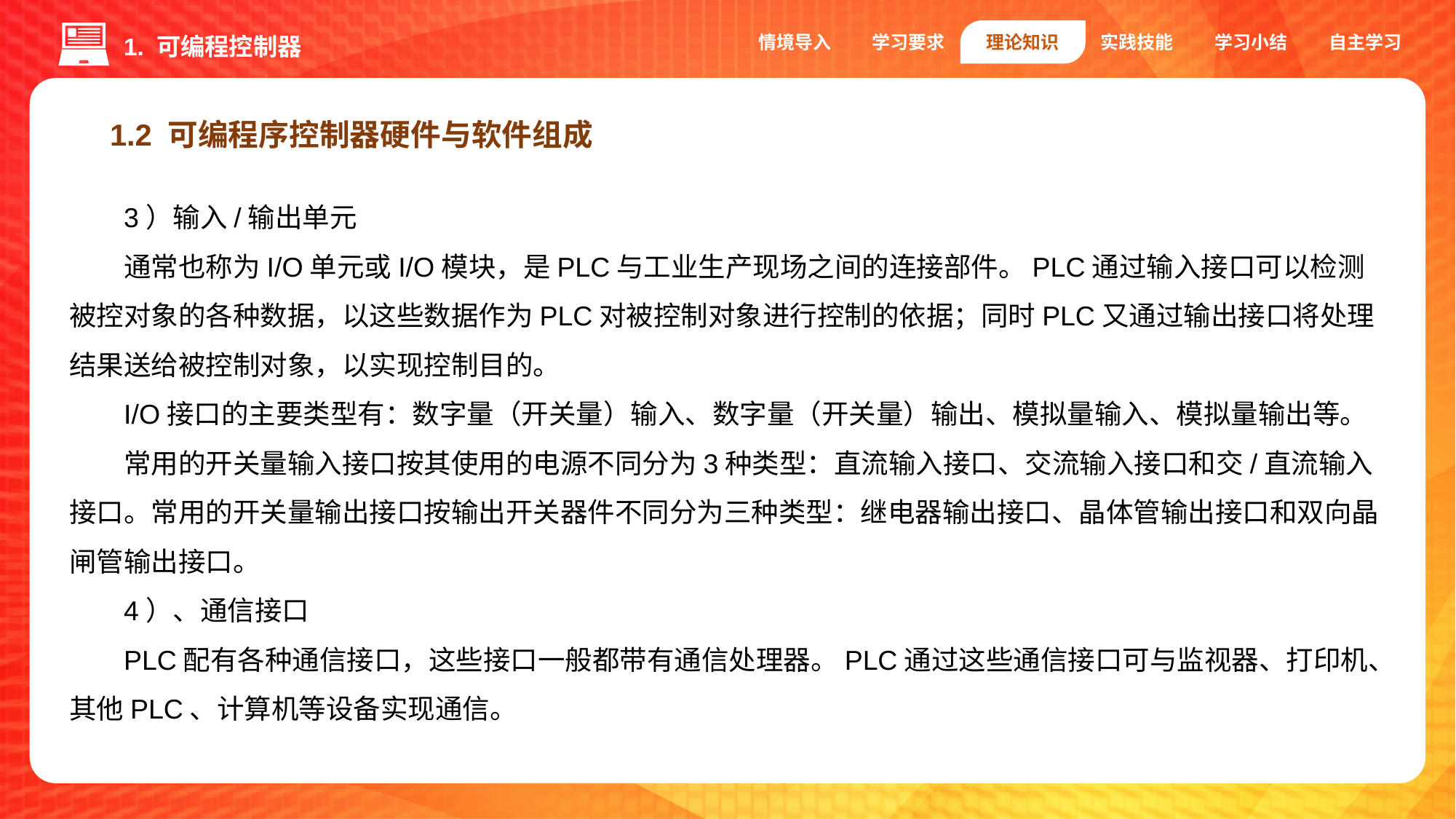

情境导入
学习要求
理论知识
实践技能
学习小结
自主学习

1. 可编程控制器
1.2 可编程序控制器硬件与软件组成
3）输入/输出单元
通常也称为I/O单元或I/O模块，是PLC与工业生产现场之间的连接部件。PLC通过输入接口可以检测被控对象的各种数据，以这些数据作为PLC对被控制对象进行控制的依据；同时PLC又通过输出接口将处理结果送给被控制对象，以实现控制目的。
I/O接口的主要类型有：数字量（开关量）输入、数字量（开关量）输出、模拟量输入、模拟量输出等。
常用的开关量输入接口按其使用的电源不同分为3种类型：直流输入接口、交流输入接口和交/直流输入接口。常用的开关量输出接口按输出开关器件不同分为三种类型：继电器输出接口、晶体管输出接口和双向晶闸管输出接口。
4）、通信接口
PLC配有各种通信接口，这些接口一般都带有通信处理器。PLC通过这些通信接口可与监视器、打印机、其他PLC、计算机等设备实现通信。